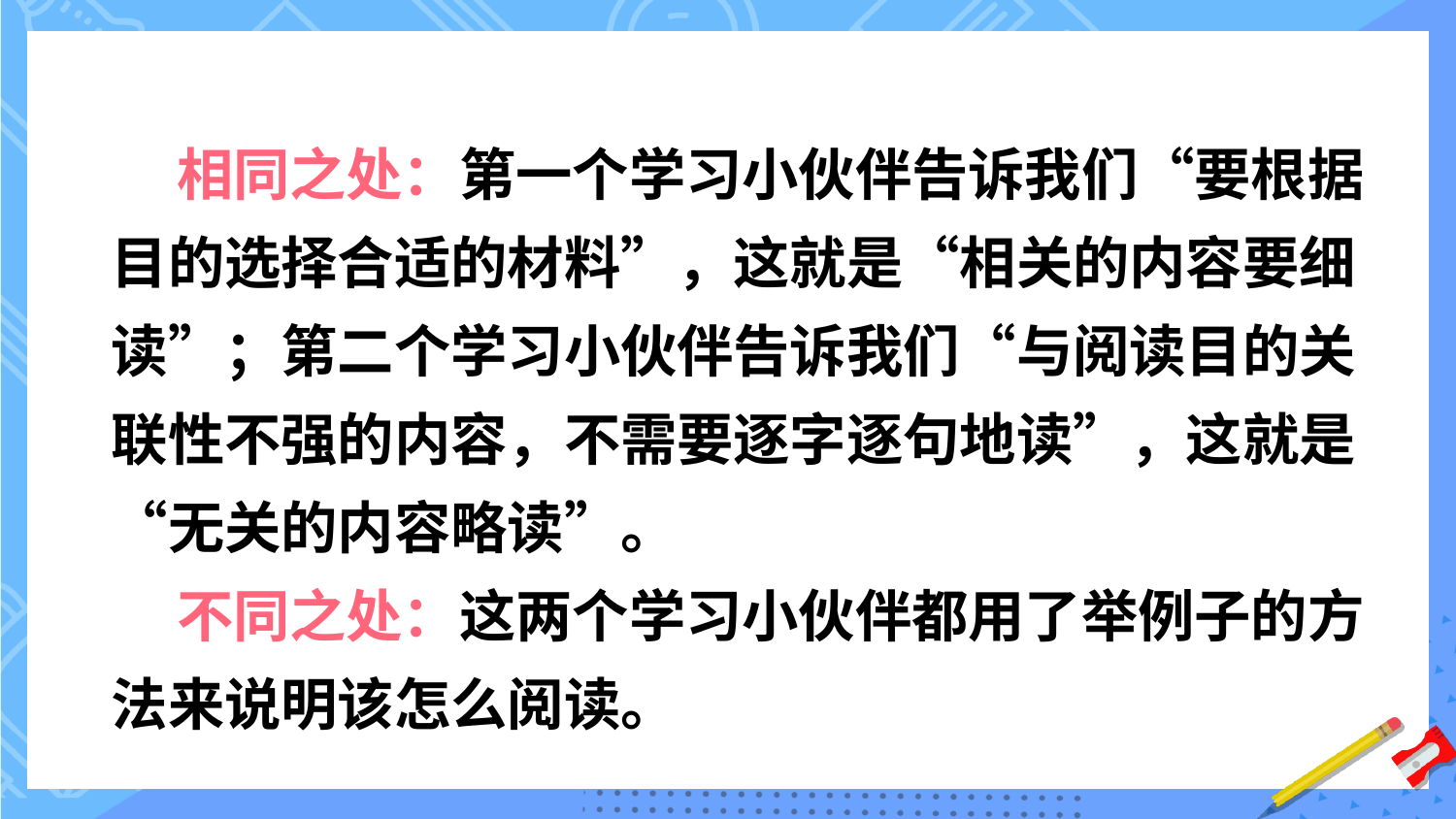

相同之处：第一个学习小伙伴告诉我们“要根据目的选择合适的材料”，这就是“相关的内容要细读”；第二个学习小伙伴告诉我们“与阅读目的关联性不强的内容，不需要逐字逐句地读”，这就是“无关的内容略读”。
    不同之处：这两个学习小伙伴都用了举例子的方法来说明该怎么阅读。